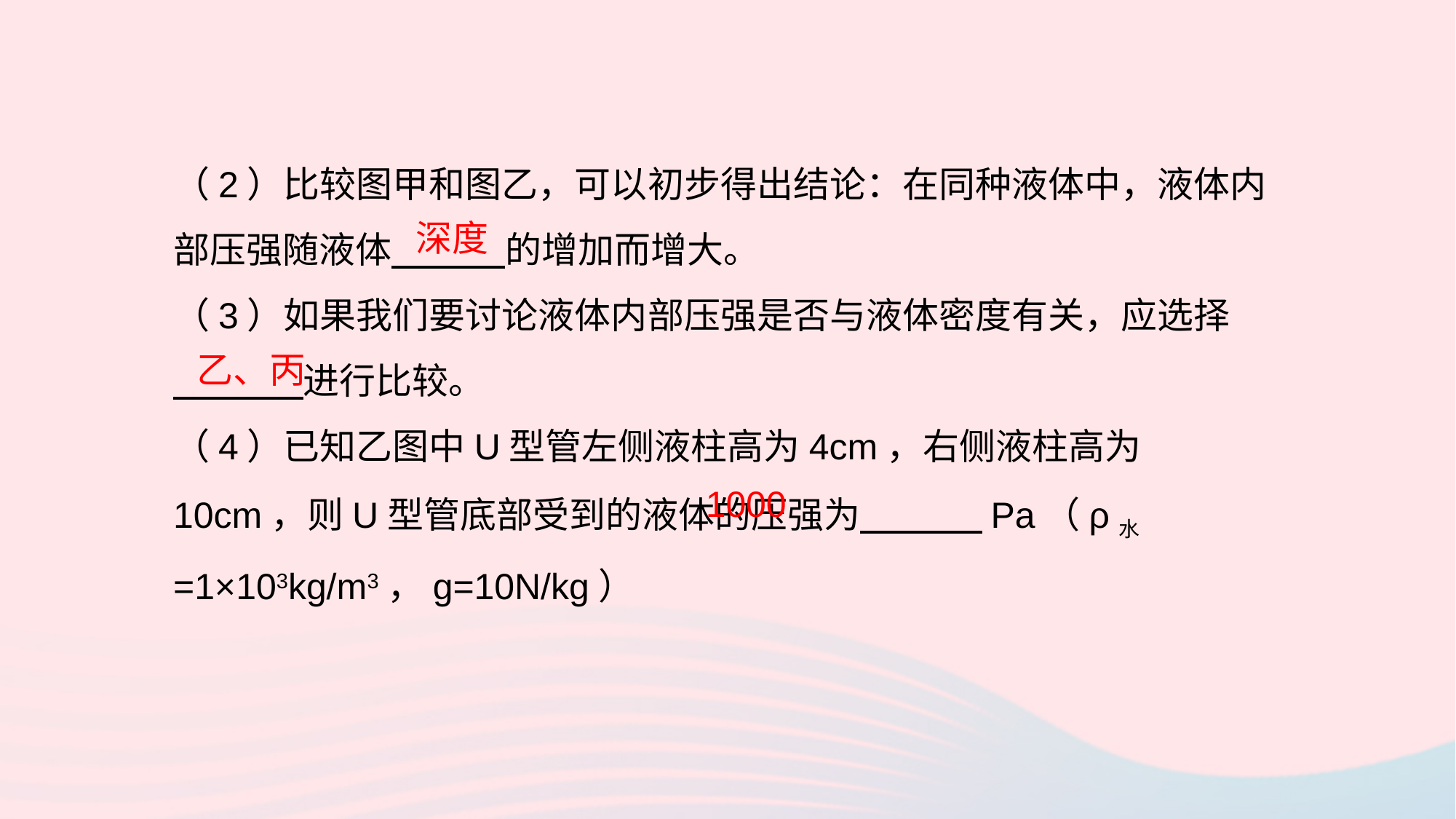

（2）比较图甲和图乙，可以初步得出结论：在同种液体中，液体内部压强随液体　     　的增加而增大。
（3）如果我们要讨论液体内部压强是否与液体密度有关，应选择
　       　进行比较。
（4）已知乙图中U型管左侧液柱高为4cm，右侧液柱高为10cm，则U型管底部受到的液体的压强为　      　Pa（ρ水=1×103kg/m3，g=10N/kg）
深度
乙、丙
1000